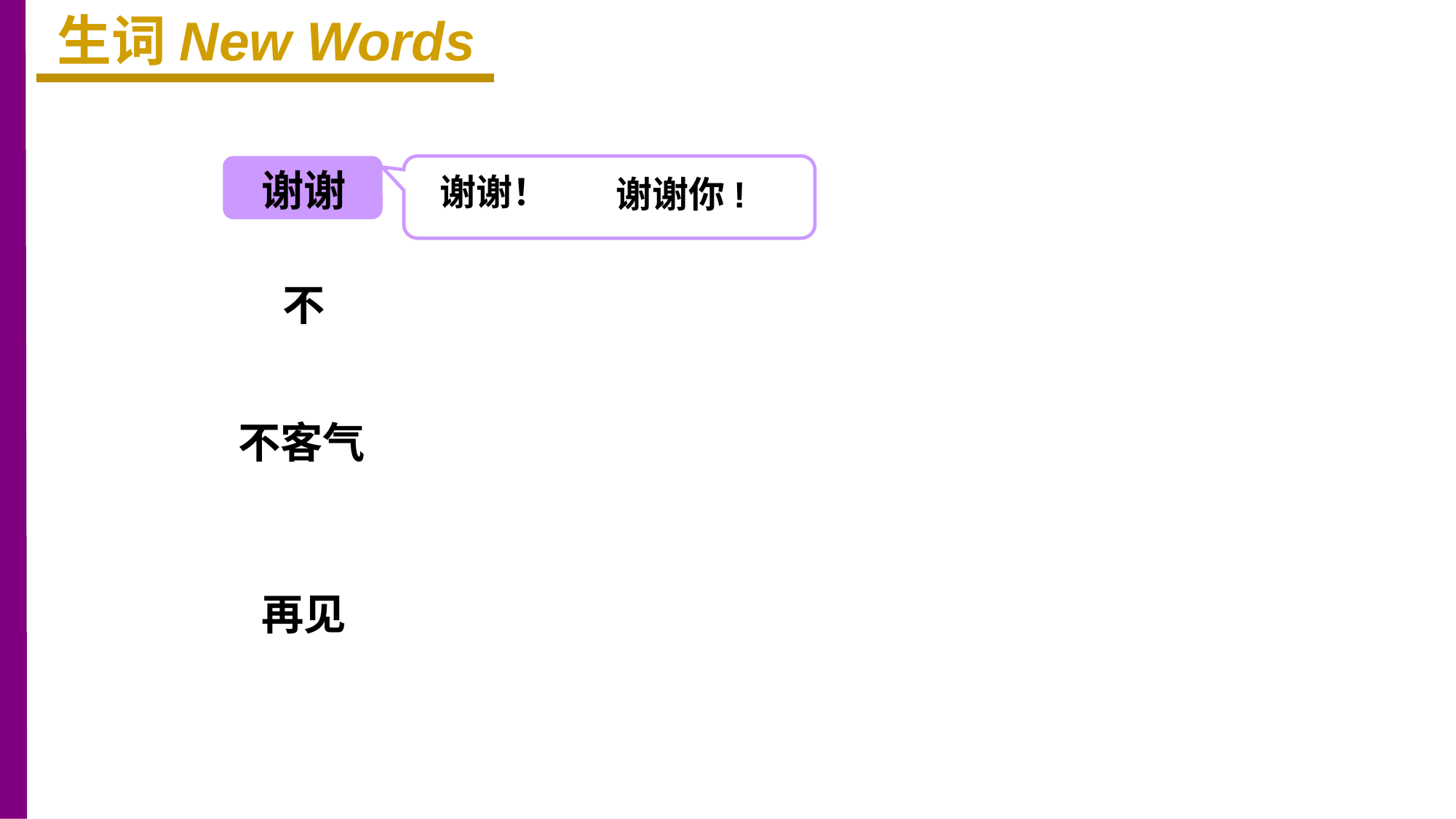

生词New Words

谢谢

谢谢！
谢谢你!
不
不客气
再见